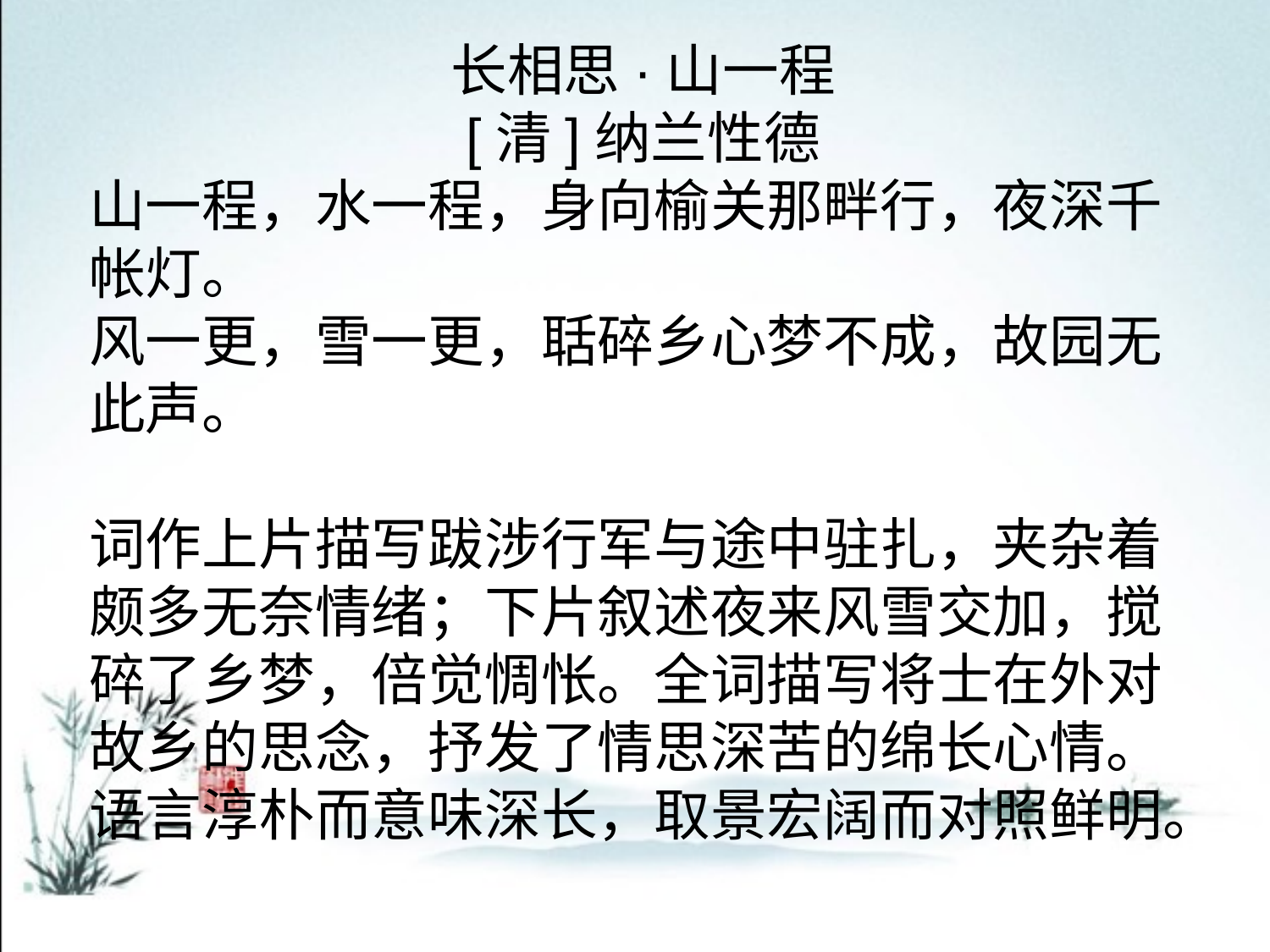

长相思·山一程
[清]纳兰性德
山一程，水一程，身向榆关那畔行，夜深千帐灯。
风一更，雪一更，聒碎乡心梦不成，故园无此声。

词作上片描写跋涉行军与途中驻扎，夹杂着颇多无奈情绪；下片叙述夜来风雪交加，搅碎了乡梦，倍觉惆怅。全词描写将士在外对故乡的思念，抒发了情思深苦的绵长心情。语言淳朴而意味深长，取景宏阔而对照鲜明。